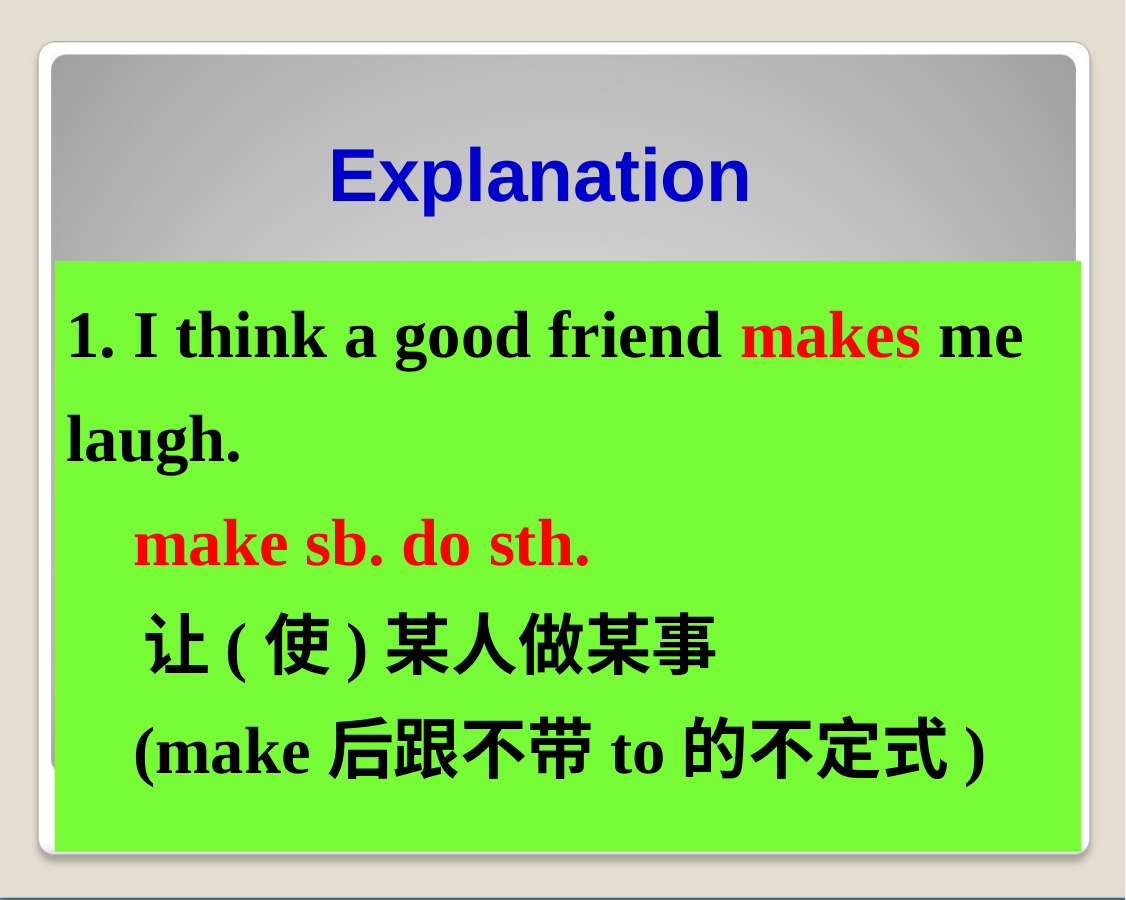

Explanation
1. I think a good friend makes me
laugh.
    make sb. do sth.
    让(使)某人做某事
    (make后跟不带to的不定式)